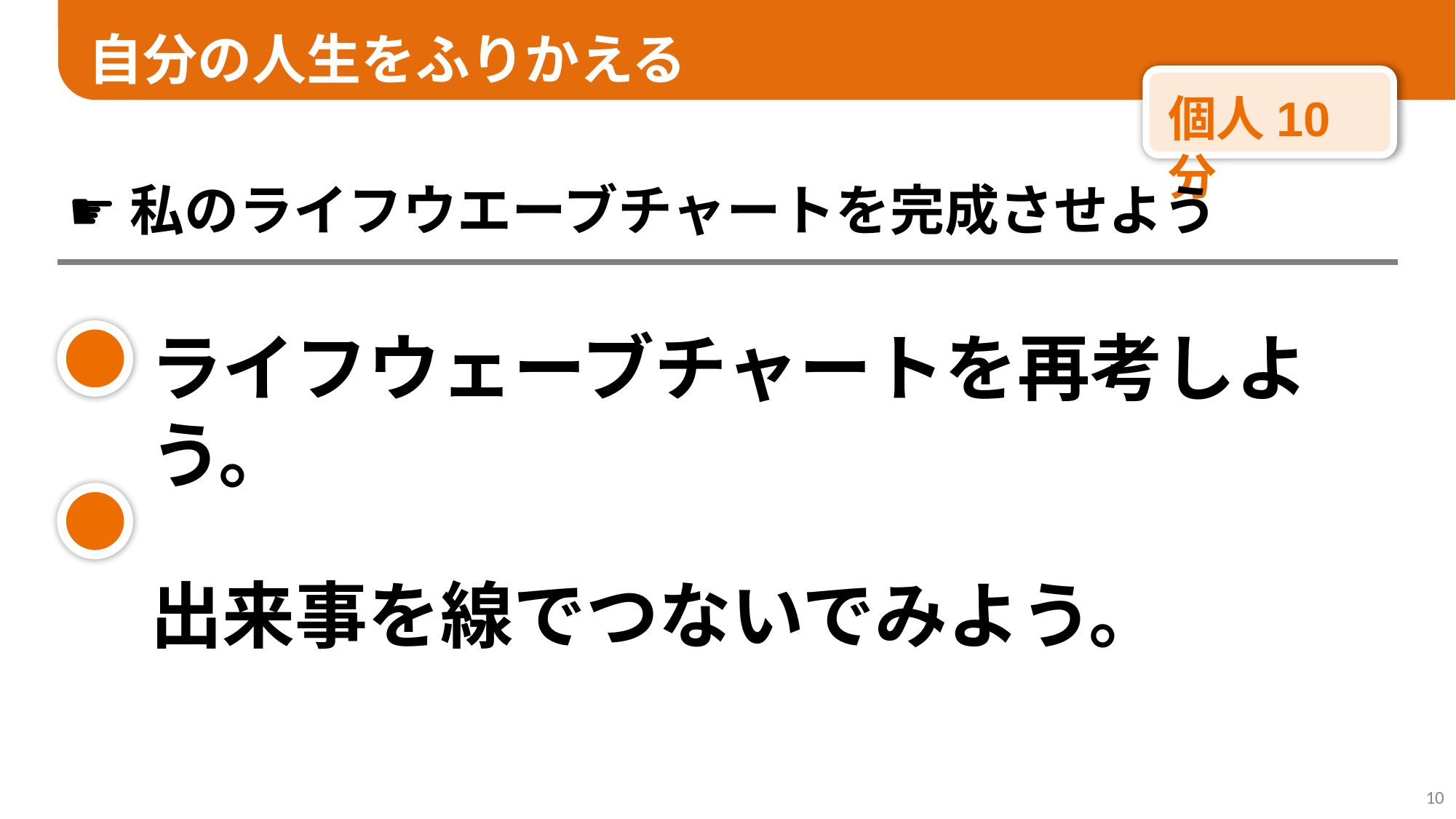

自分の人生をふりかえる

個人10分
☛私のライフウエーブチャートを完成させよう
ライフウェーブチャートを再考しよう。
出来事を線でつないでみよう。

10